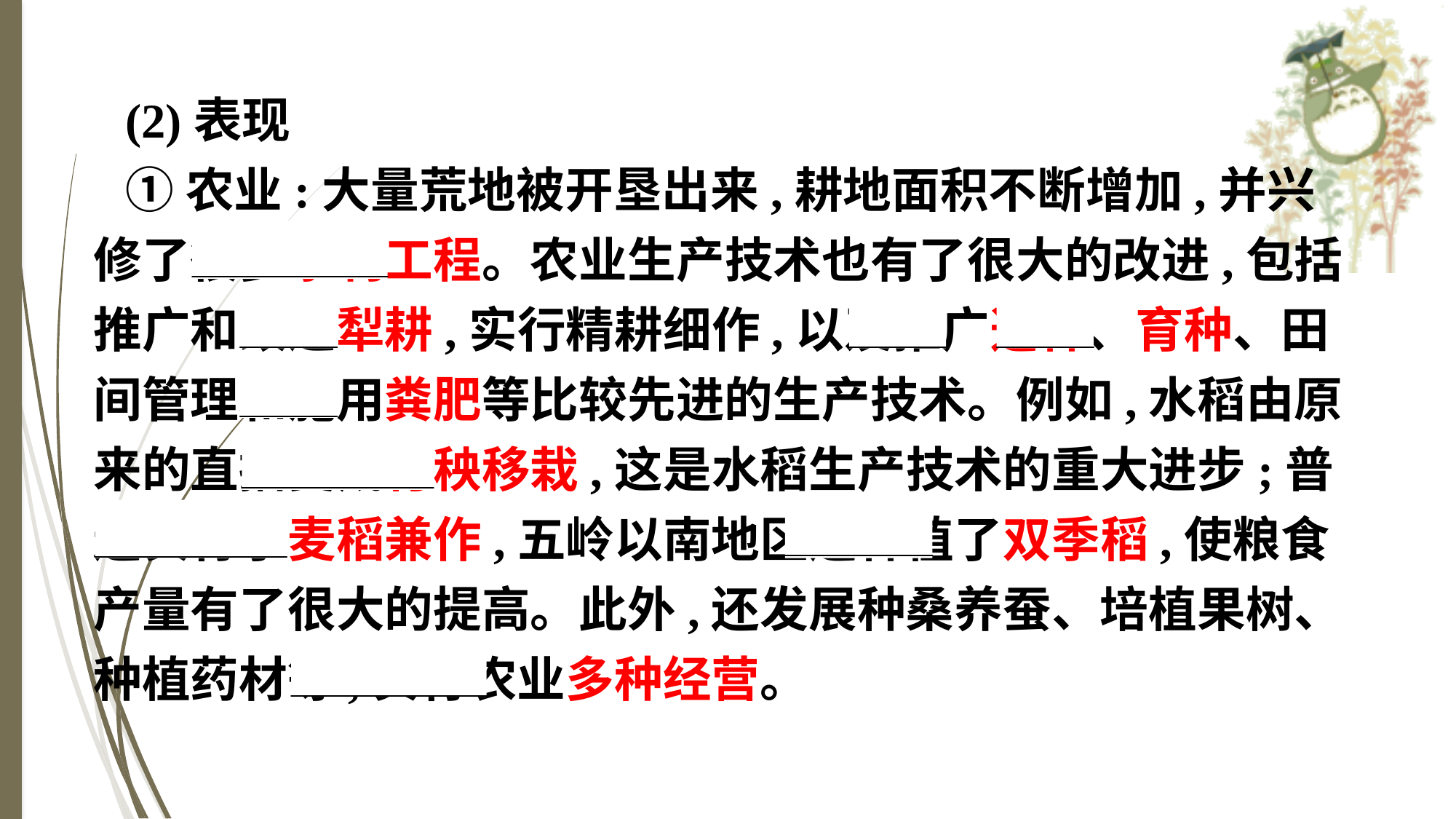

(2)表现
①农业:大量荒地被开垦出来,耕地面积不断增加,并兴修了很多水利工程。农业生产技术也有了很大的改进,包括推广和改进犁耕,实行精耕细作,以及推广选种、育种、田间管理和施用粪肥等比较先进的生产技术。例如,水稻由原来的直播变成育秧移栽,这是水稻生产技术的重大进步;普遍实行了麦稻兼作,五岭以南地区还种植了双季稻,使粮食产量有了很大的提高。此外,还发展种桑养蚕、培植果树、种植药材等,实行农业多种经营。